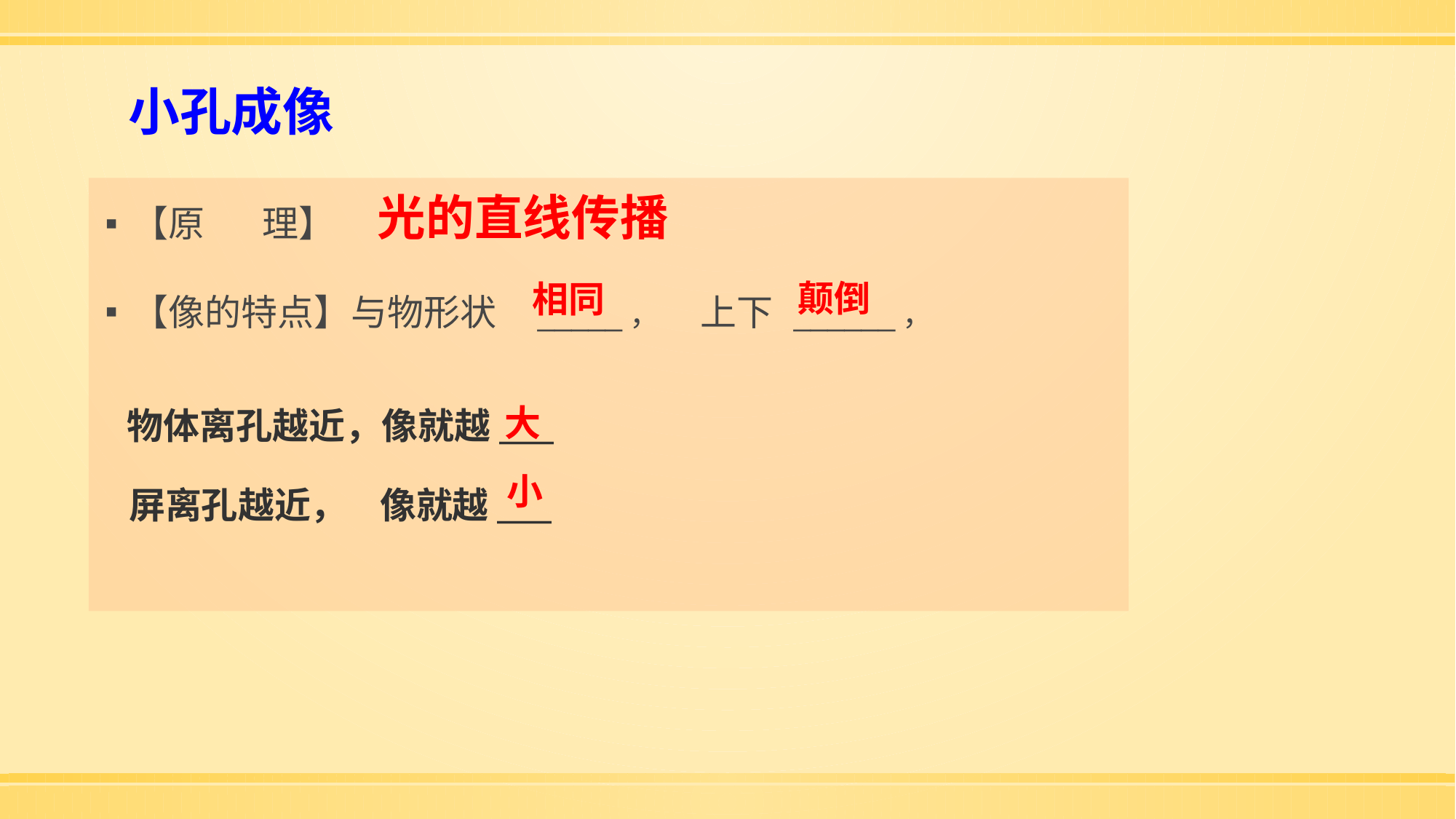

# 小孔成像
【原       理】
【像的特点】与物形状    _____，      上下  ______，
光的直线传播
 颠倒
相同
大
物体离孔越近，像就越___
屏离孔越近，    像就越___
小